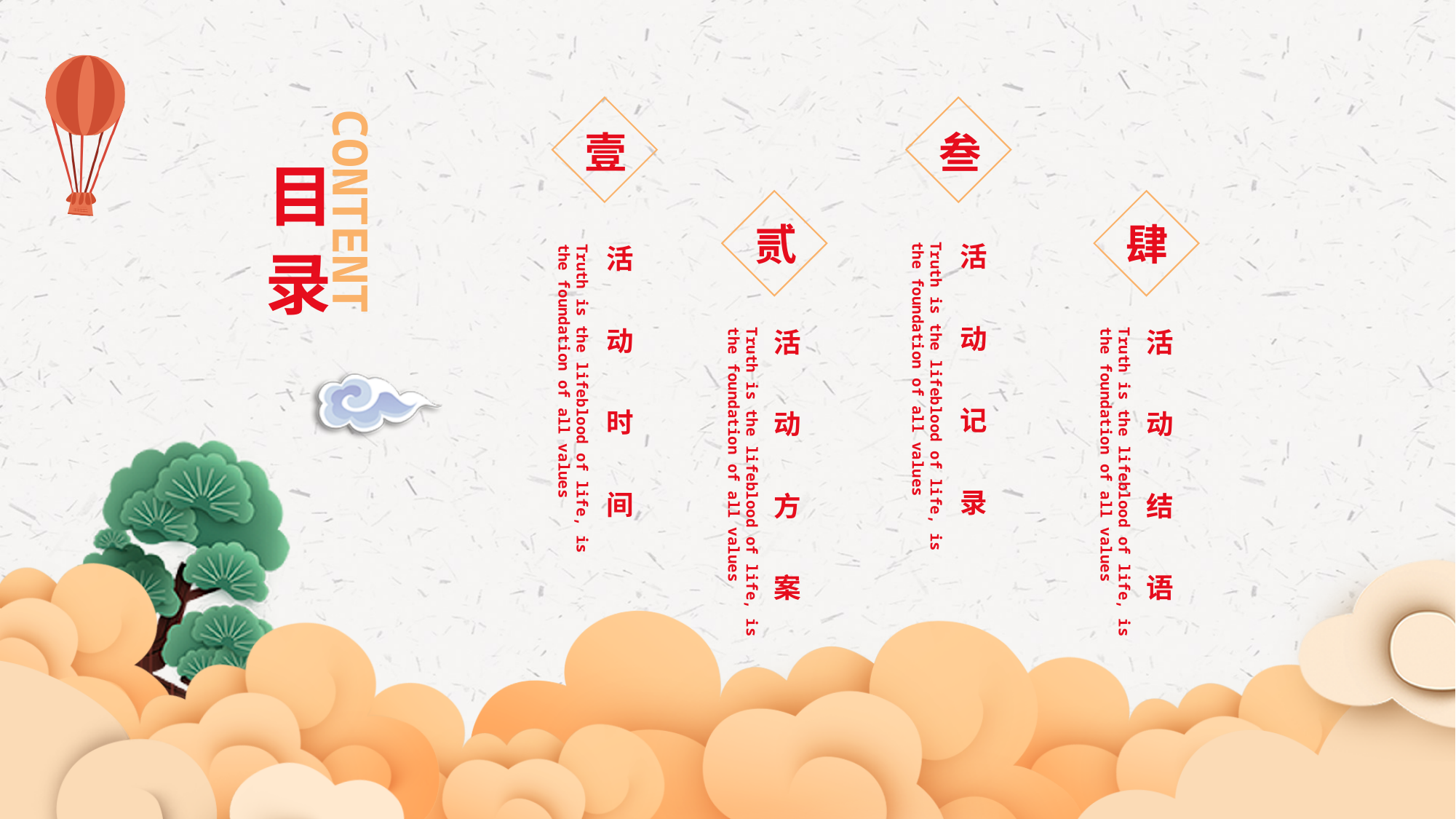

壹

叁
目

录

贰

肆
活动记录
Truth is the lifeblood of life, is the foundation of all values
活动时间
Truth is the lifeblood of life, is the foundation of all values
活动方案
Truth is the lifeblood of life, is the foundation of all values
活动结语
Truth is the lifeblood of life, is the foundation of all values
CONTENT